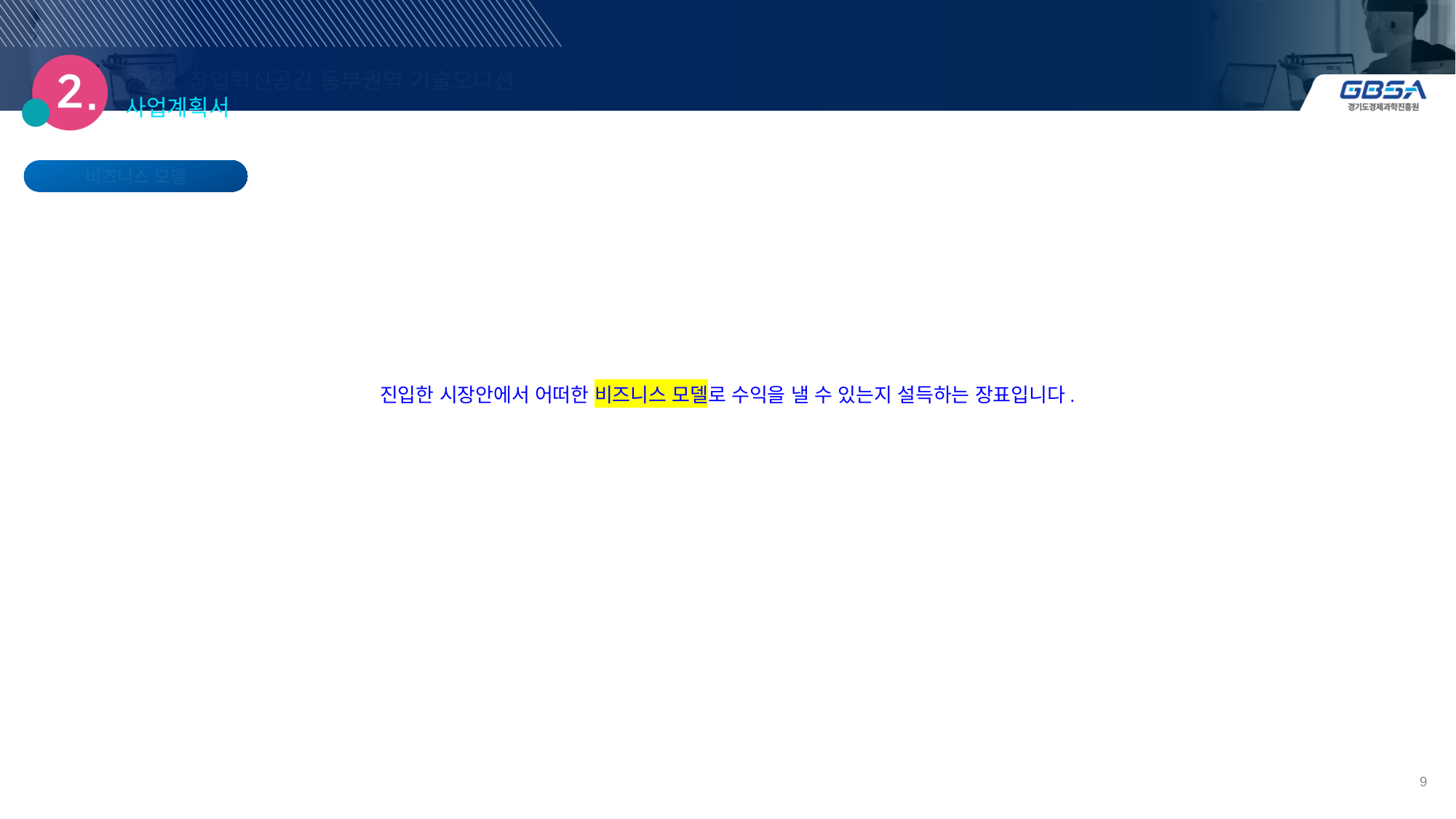

2023 창업혁신공간 동부권역 기술오디션 사업계획서
비즈니스 모델

진입한 시장안에서 어떠한 비즈니스 모델로 수익을 낼 수 있는지 설득하는 장표입니다.
9